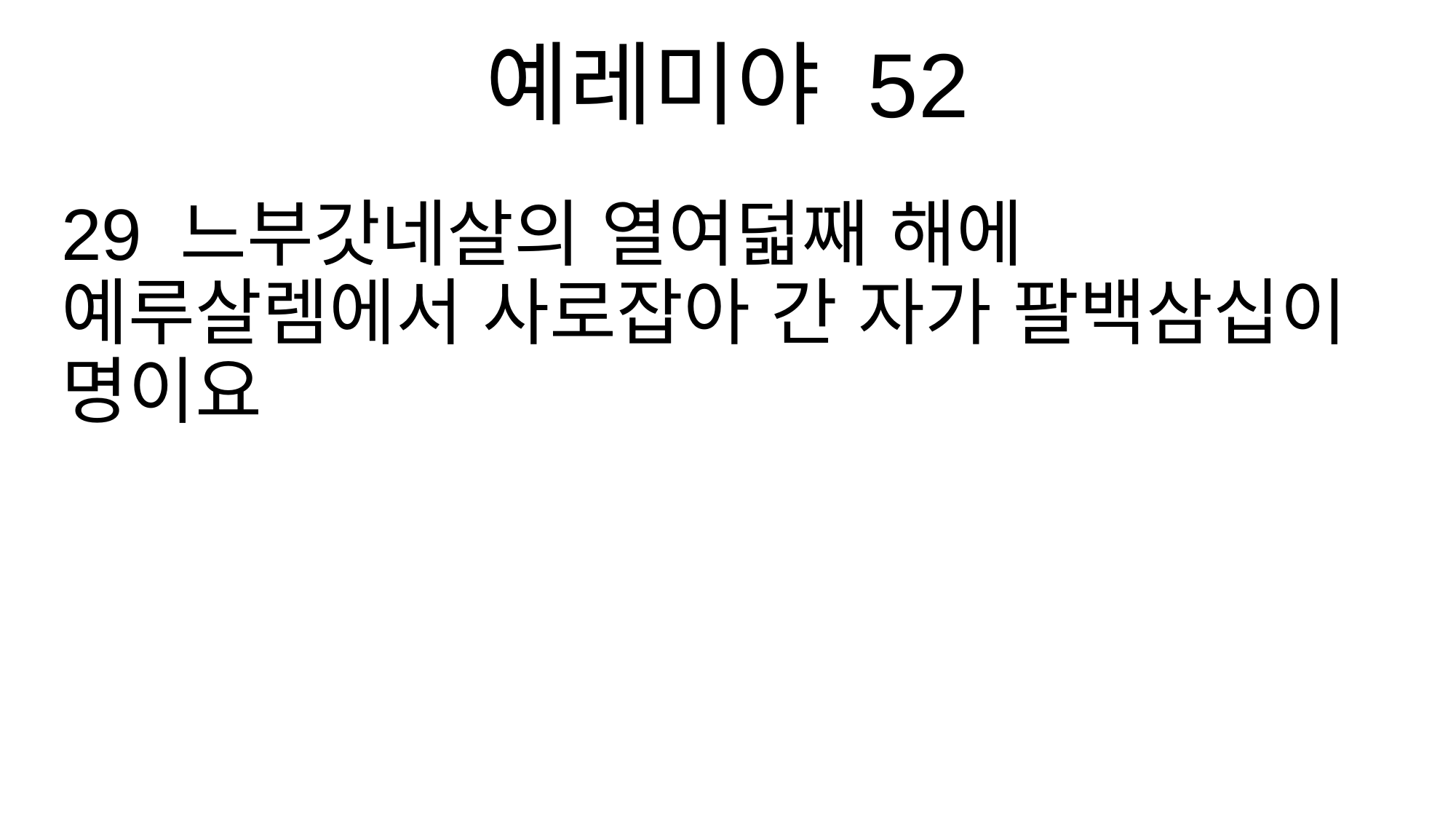

예레미야 52
29 느부갓네살의 열여덟째 해에 예루살렘에서 사로잡아 간 자가 팔백삼십이 명이요